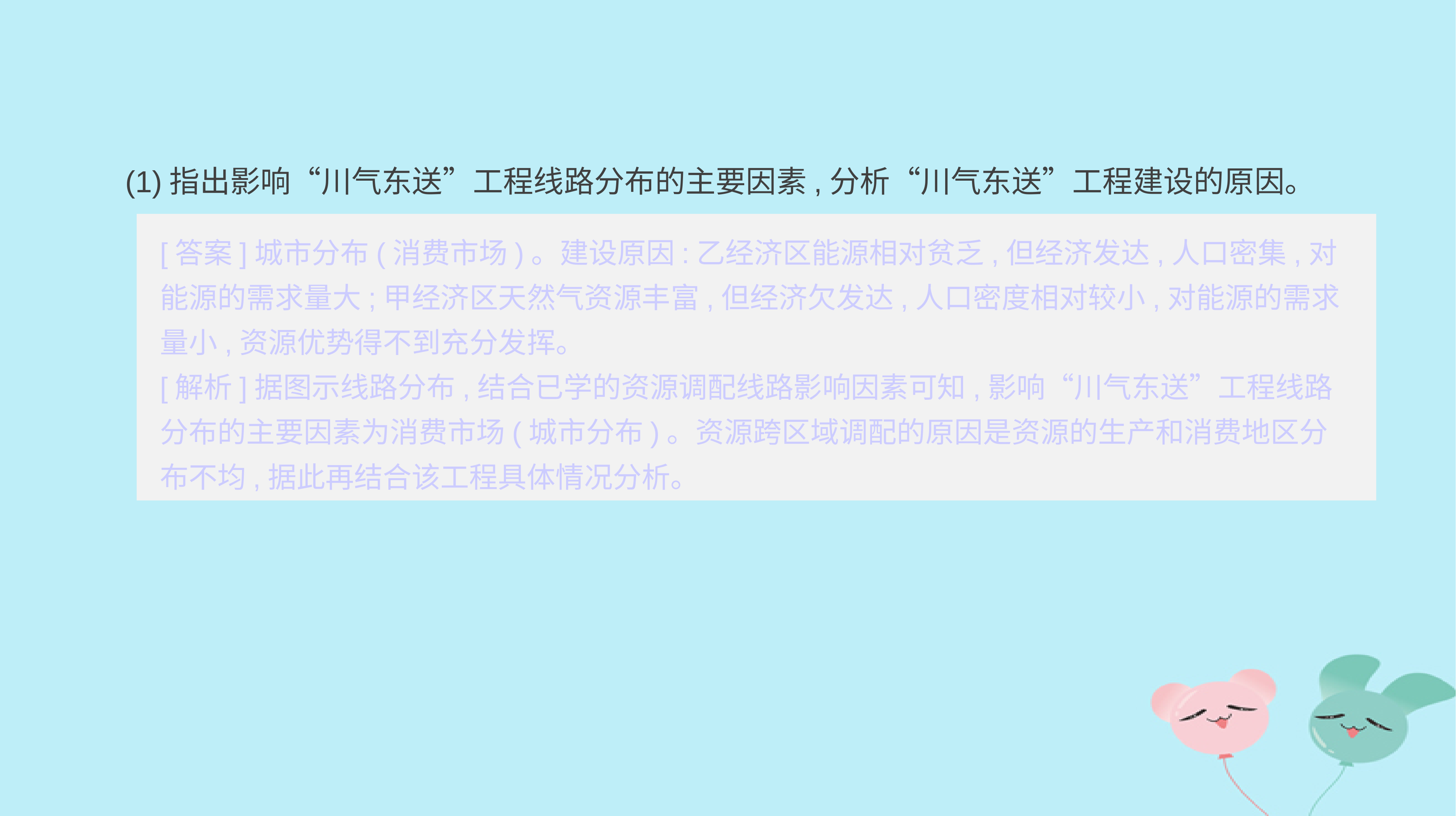

(1)指出影响“川气东送”工程线路分布的主要因素,分析“川气东送”工程建设的原因。

[答案]城市分布(消费市场)。建设原因:乙经济区能源相对贫乏,但经济发达,人口密集,对能源的需求量大;甲经济区天然气资源丰富,但经济欠发达,人口密度相对较小,对能源的需求量小,资源优势得不到充分发挥。
[解析]据图示线路分布,结合已学的资源调配线路影响因素可知,影响“川气东送”工程线路分布的主要因素为消费市场(城市分布)。资源跨区域调配的原因是资源的生产和消费地区分布不均,据此再结合该工程具体情况分析。